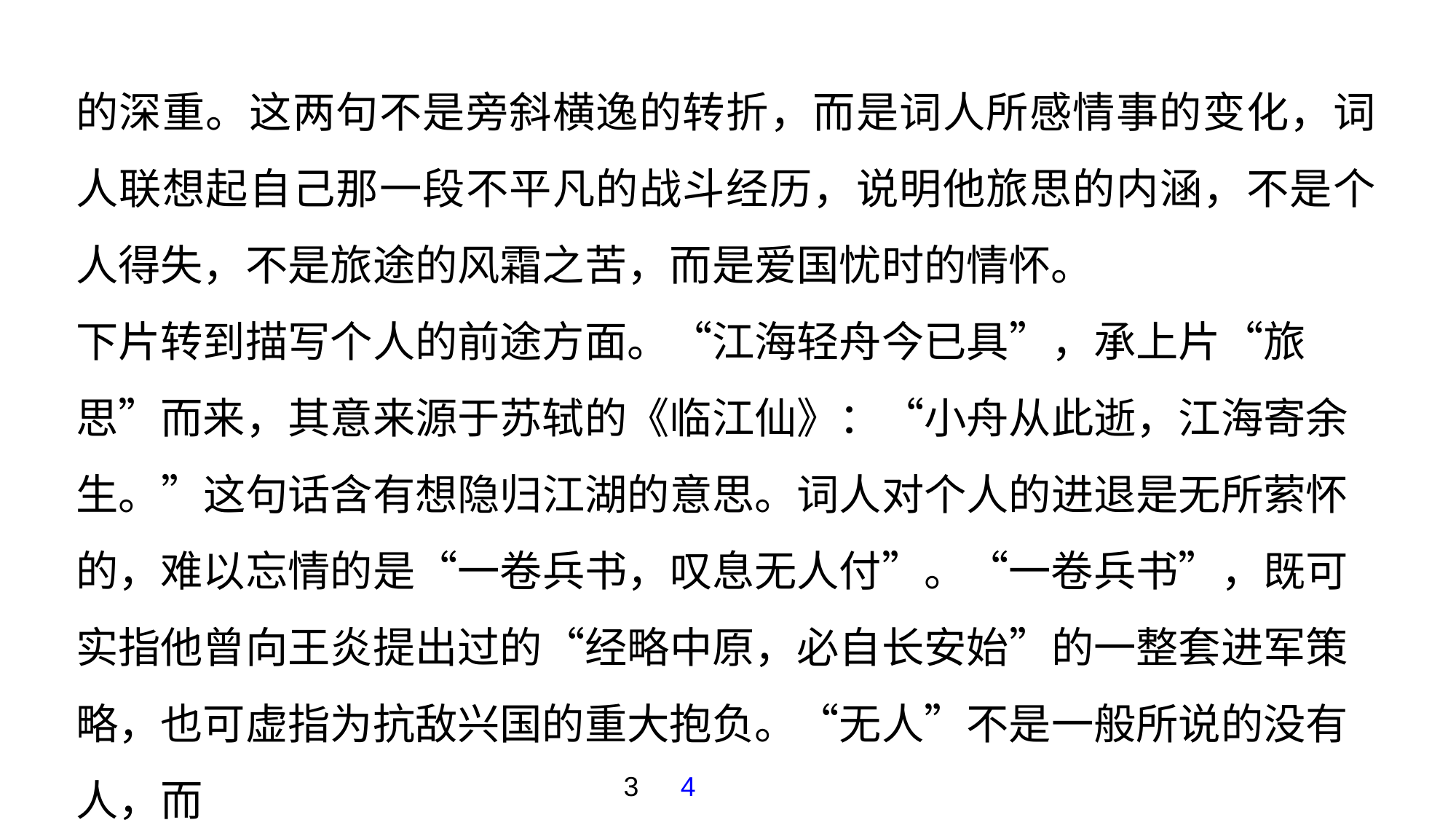

的深重。这两句不是旁斜横逸的转折，而是词人所感情事的变化，词人联想起自己那一段不平凡的战斗经历，说明他旅思的内涵，不是个人得失，不是旅途的风霜之苦，而是爱国忧时的情怀。
下片转到描写个人的前途方面。“江海轻舟今已具”，承上片“旅思”而来，其意来源于苏轼的《临江仙》：“小舟从此逝，江海寄余生。”这句话含有想隐归江湖的意思。词人对个人的进退是无所萦怀的，难以忘情的是“一卷兵书，叹息无人付”。“一卷兵书”，既可实指他曾向王炎提出过的“经略中原，必自长安始”的一整套进军策略，也可虚指为抗敌兴国的重大抱负。“无人”不是一般所说的没有人，而
3
4